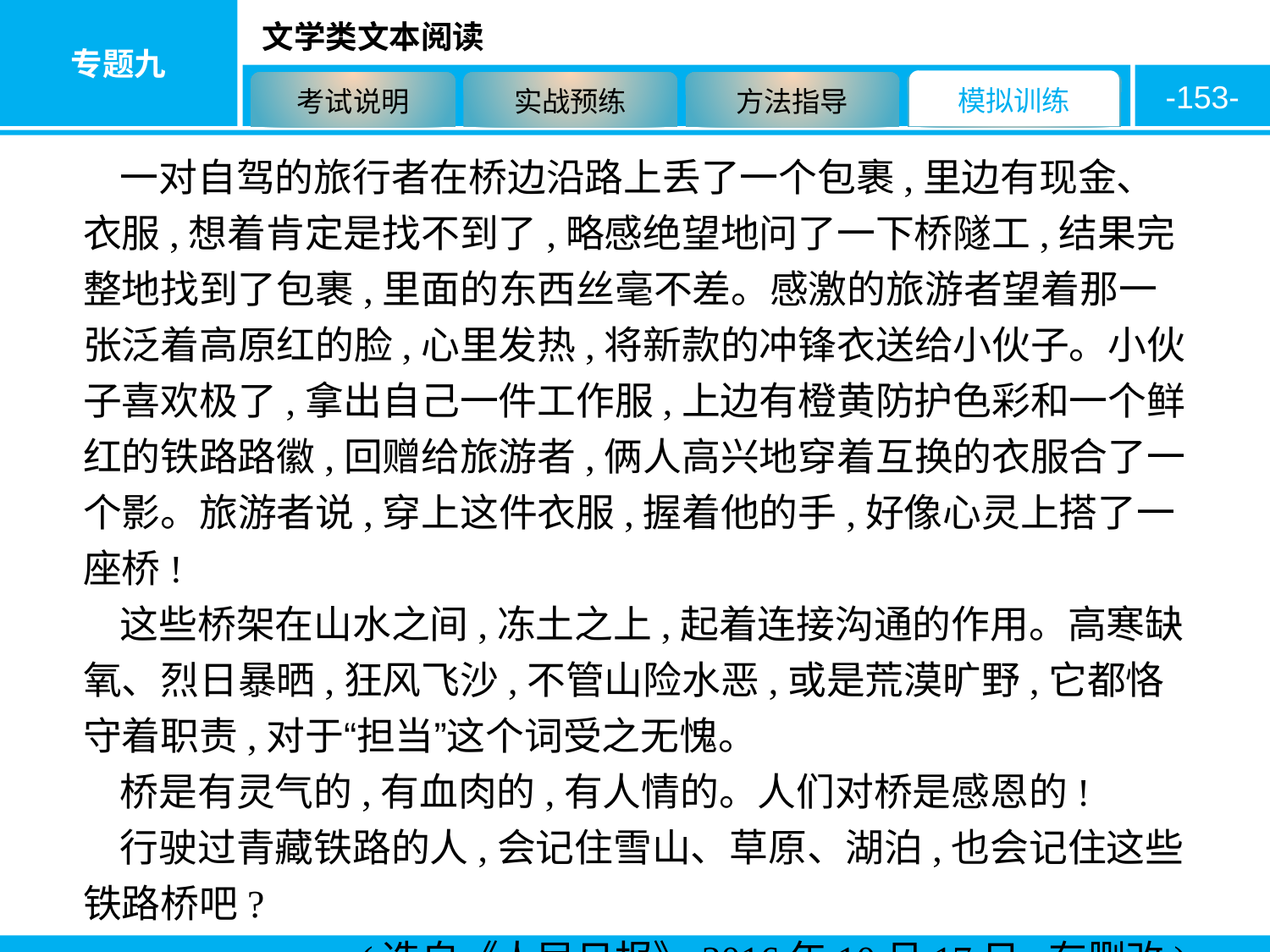

-153-
一对自驾的旅行者在桥边沿路上丢了一个包裹,里边有现金、衣服,想着肯定是找不到了,略感绝望地问了一下桥隧工,结果完整地找到了包裹,里面的东西丝毫不差。感激的旅游者望着那一张泛着高原红的脸,心里发热,将新款的冲锋衣送给小伙子。小伙子喜欢极了,拿出自己一件工作服,上边有橙黄防护色彩和一个鲜红的铁路路徽,回赠给旅游者,俩人高兴地穿着互换的衣服合了一个影。旅游者说,穿上这件衣服,握着他的手,好像心灵上搭了一座桥!
这些桥架在山水之间,冻土之上,起着连接沟通的作用。高寒缺氧、烈日暴晒,狂风飞沙,不管山险水恶,或是荒漠旷野,它都恪守着职责,对于“担当”这个词受之无愧。
桥是有灵气的,有血肉的,有人情的。人们对桥是感恩的!
行驶过青藏铁路的人,会记住雪山、草原、湖泊,也会记住这些铁路桥吧?
(选自《人民日报》2016年10月17日,有删改)